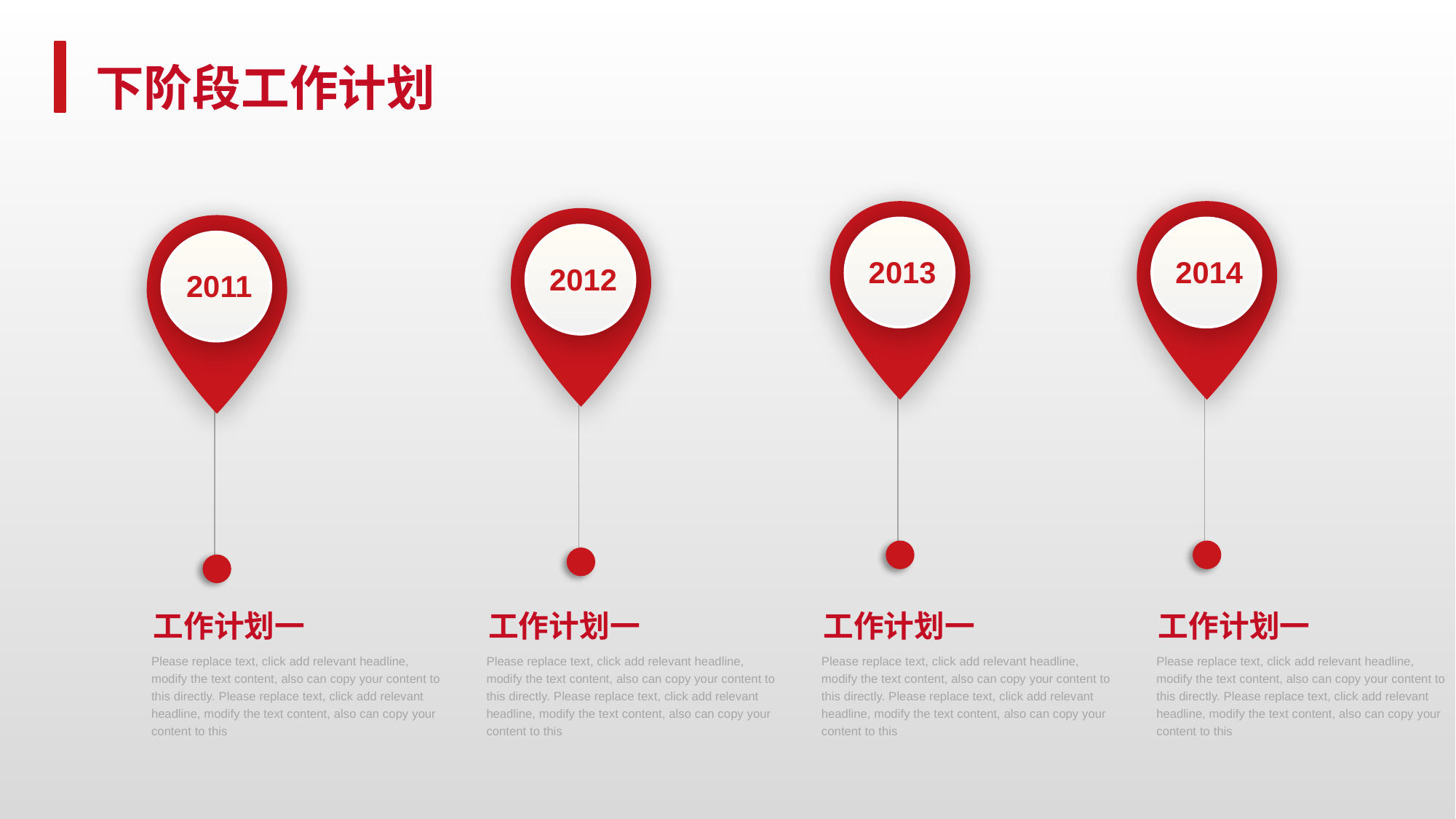

下阶段工作计划

2013
2014
2012
2011

工作计划一
工作计划一
工作计划一
工作计划一
Please replace text, click add relevant headline, modify the text content, also can copy your content to this directly. Please replace text, click add relevant headline, modify the text content, also can copy your content to this
Please replace text, click add relevant headline, modify the text content, also can copy your content to this directly. Please replace text, click add relevant headline, modify the text content, also can copy your content to this
Please replace text, click add relevant headline, modify the text content, also can copy your content to this directly. Please replace text, click add relevant headline, modify the text content, also can copy your content to this
Please replace text, click add relevant headline, modify the text content, also can copy your content to this directly. Please replace text, click add relevant headline, modify the text content, also can copy your content to this